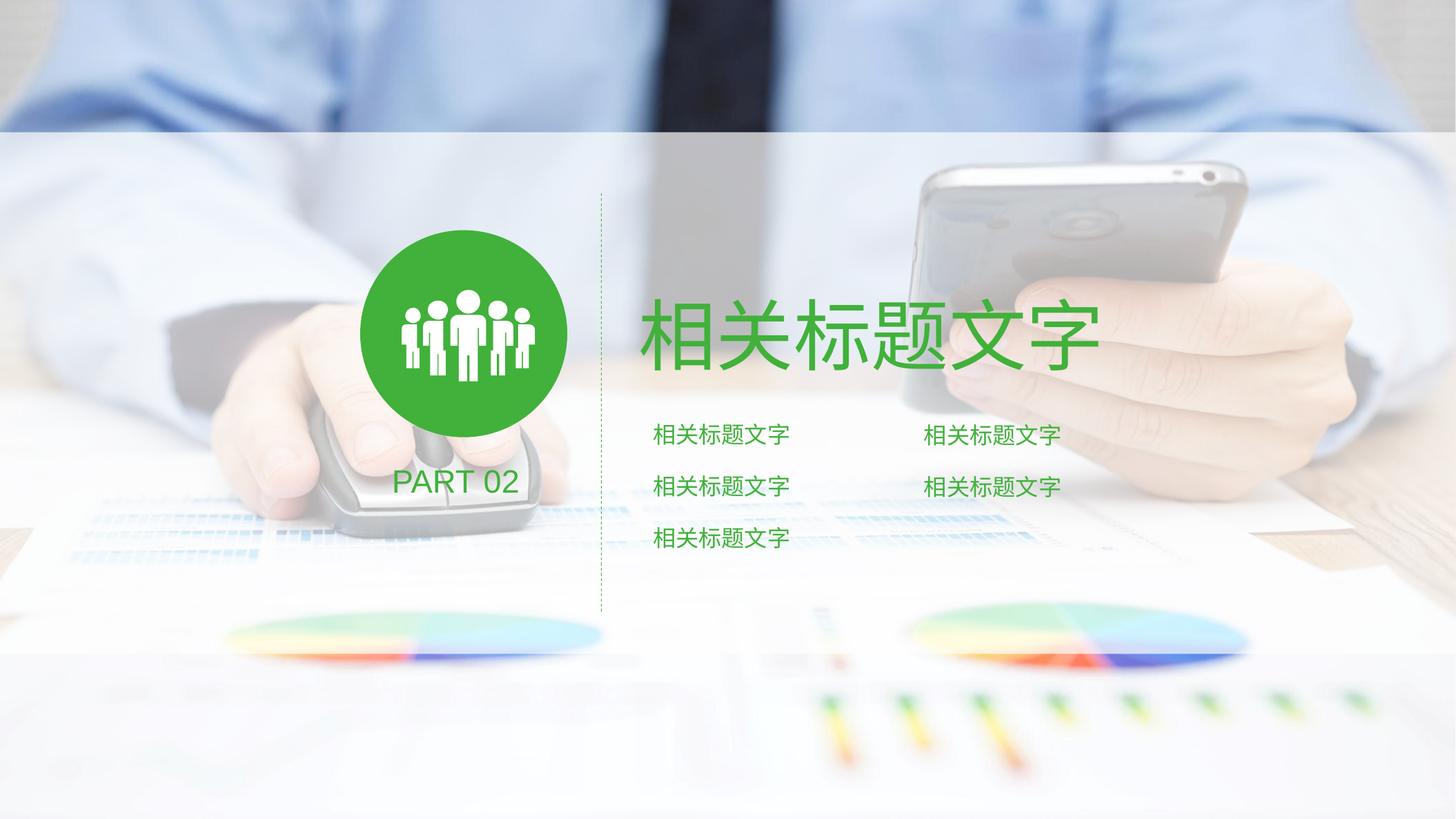

相关标题文字
相关标题文字
相关标题文字
PART 02
相关标题文字
相关标题文字
相关标题文字